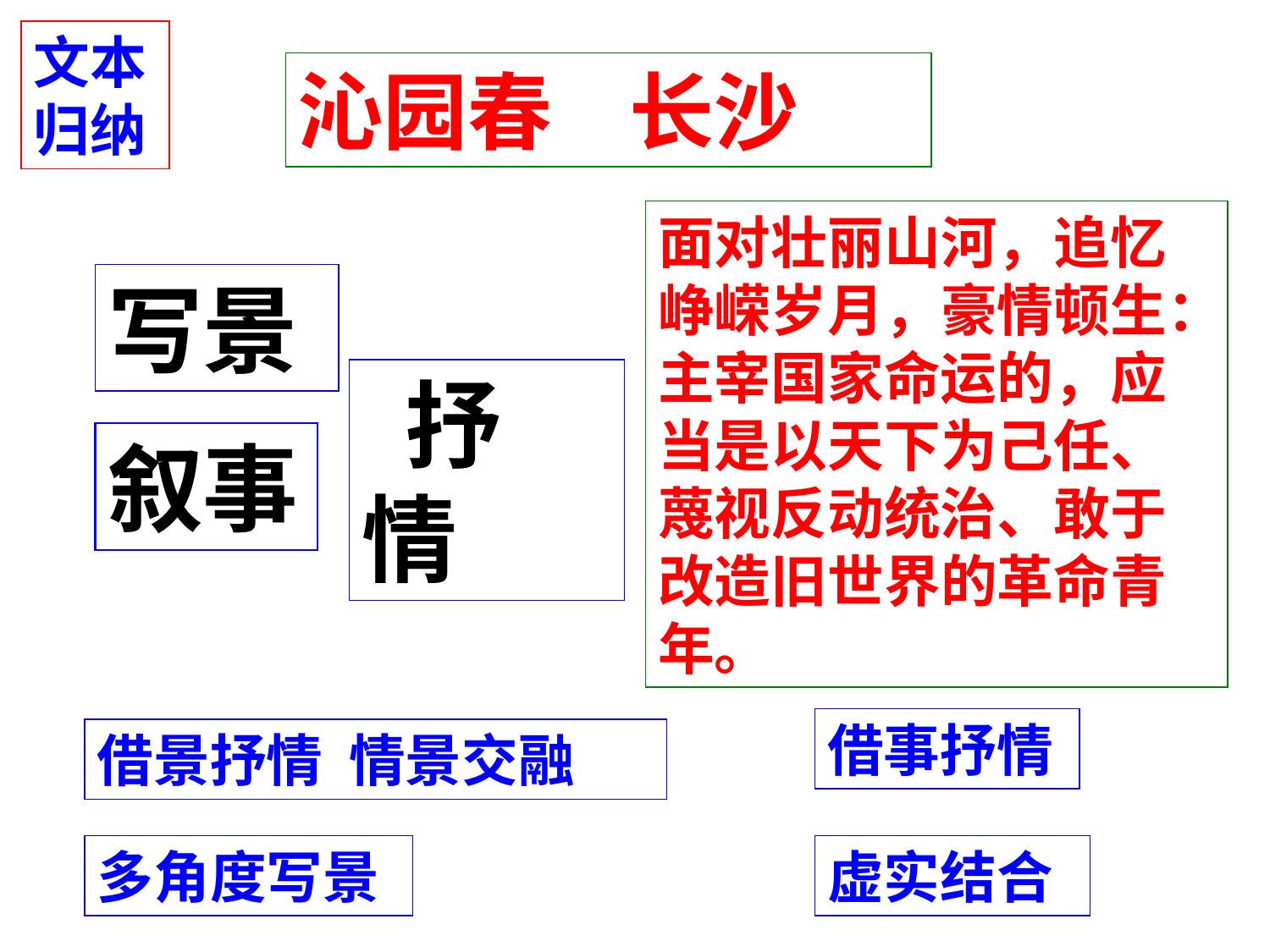

文本归纳
沁园春    长沙
面对壮丽山河，追忆峥嵘岁月，豪情顿生：主宰国家命运的，应当是以天下为己任、蔑视反动统治、敢于改造旧世界的革命青年。
写景
 抒 情
叙事
借事抒情
借景抒情  情景交融
多角度写景
虚实结合